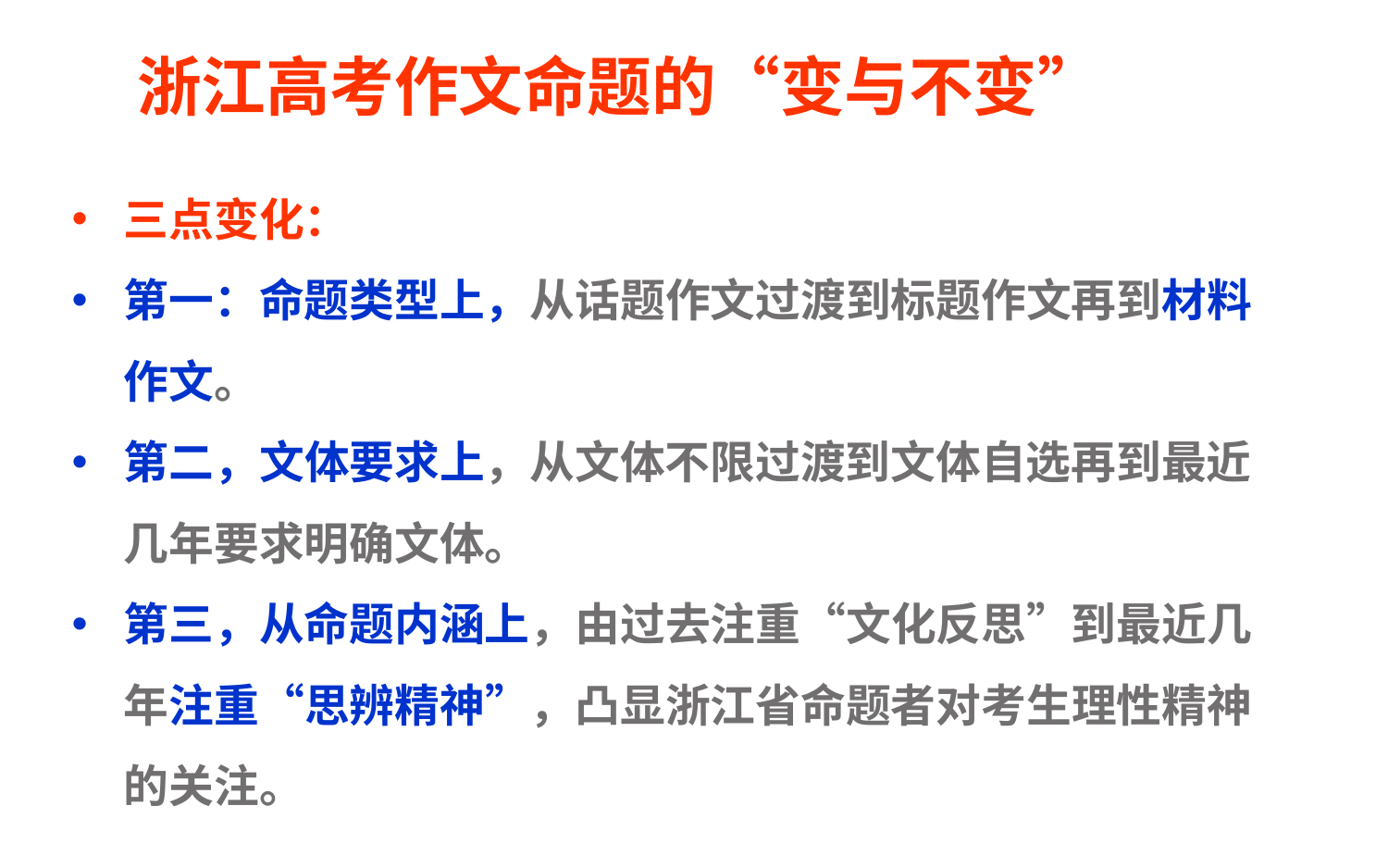

# 浙江高考作文命题的“变与不变”
三点变化：
第一：命题类型上，从话题作文过渡到标题作文再到材料作文。
第二，文体要求上，从文体不限过渡到文体自选再到最近几年要求明确文体。
第三，从命题内涵上，由过去注重“文化反思”到最近几年注重“思辨精神”，凸显浙江省命题者对考生理性精神的关注。